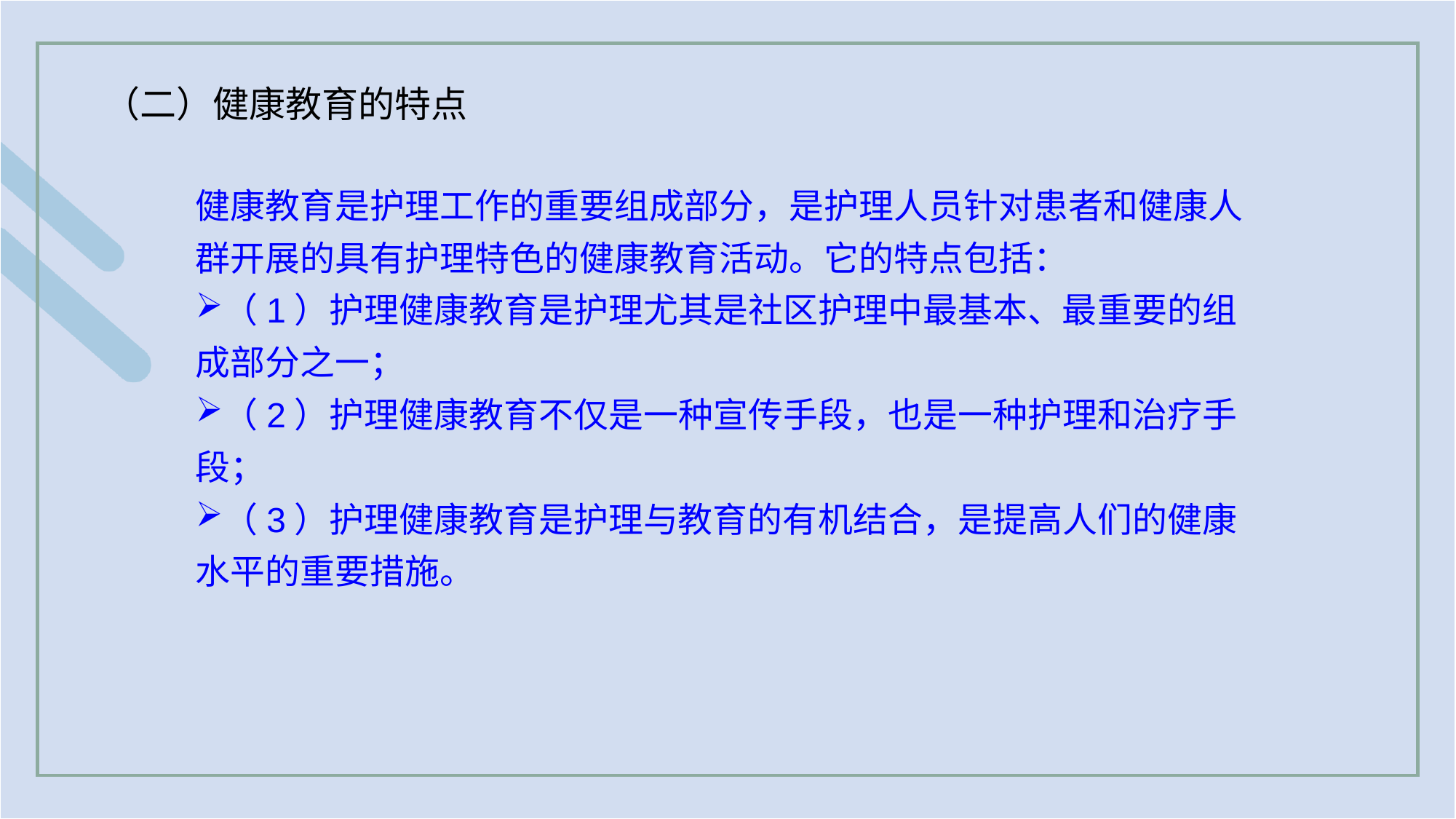

（二）健康教育的特点
健康教育是护理工作的重要组成部分，是护理人员针对患者和健康人群开展的具有护理特色的健康教育活动。它的特点包括：
（1）护理健康教育是护理尤其是社区护理中最基本、最重要的组成部分之一；
（2）护理健康教育不仅是一种宣传手段，也是一种护理和治疗手段；
（3）护理健康教育是护理与教育的有机结合，是提高人们的健康水平的重要措施。